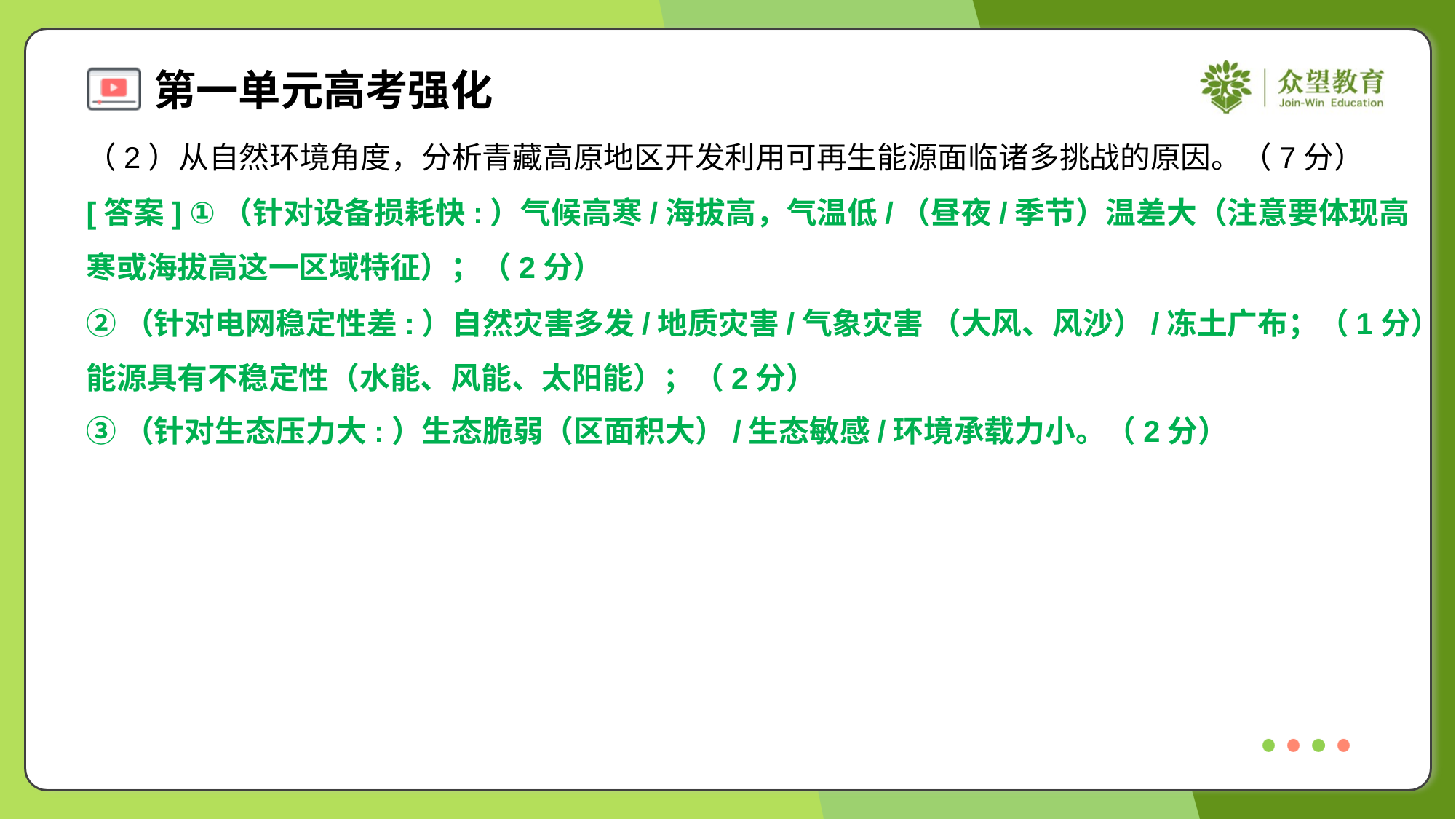

（2）从自然环境角度，分析青藏高原地区开发利用可再生能源面临诸多挑战的原因。（7分）
[答案] ①（针对设备损耗快:）气候高寒/海拔高，气温低/（昼夜/季节）温差大（注意要体现高
寒或海拔高这一区域特征）；（2分）
②（针对电网稳定性差:）自然灾害多发/地质灾害/气象灾害 （大风、风沙）/冻土广布；（1分）
能源具有不稳定性（水能、风能、太阳能）；（2分）
③（针对生态压力大:）生态脆弱（区面积大）/生态敏感/环境承载力小。（2分）